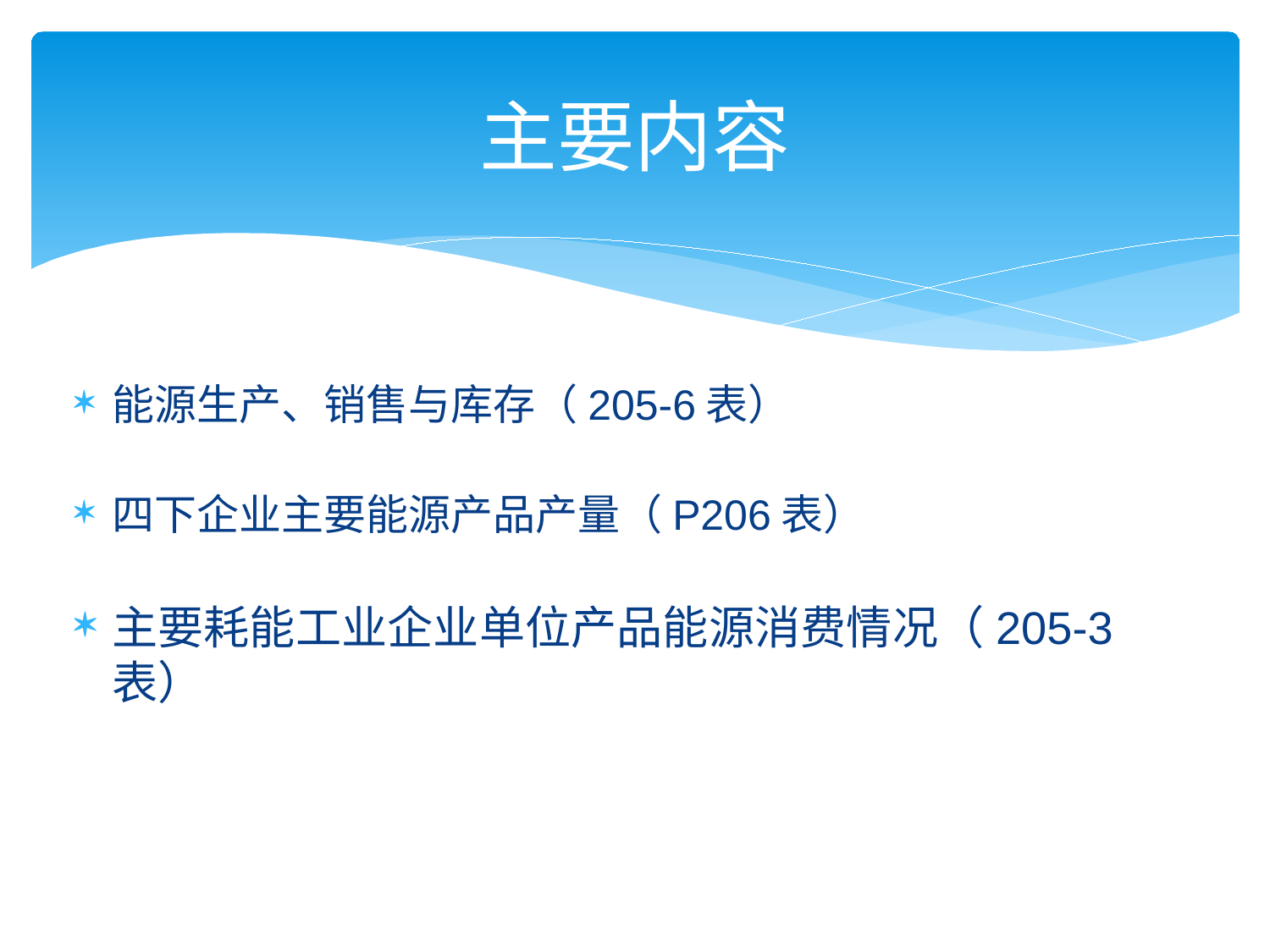

# 主要内容
能源生产、销售与库存（205-6表）
四下企业主要能源产品产量（P206表）
主要耗能工业企业单位产品能源消费情况（205-3表）

2